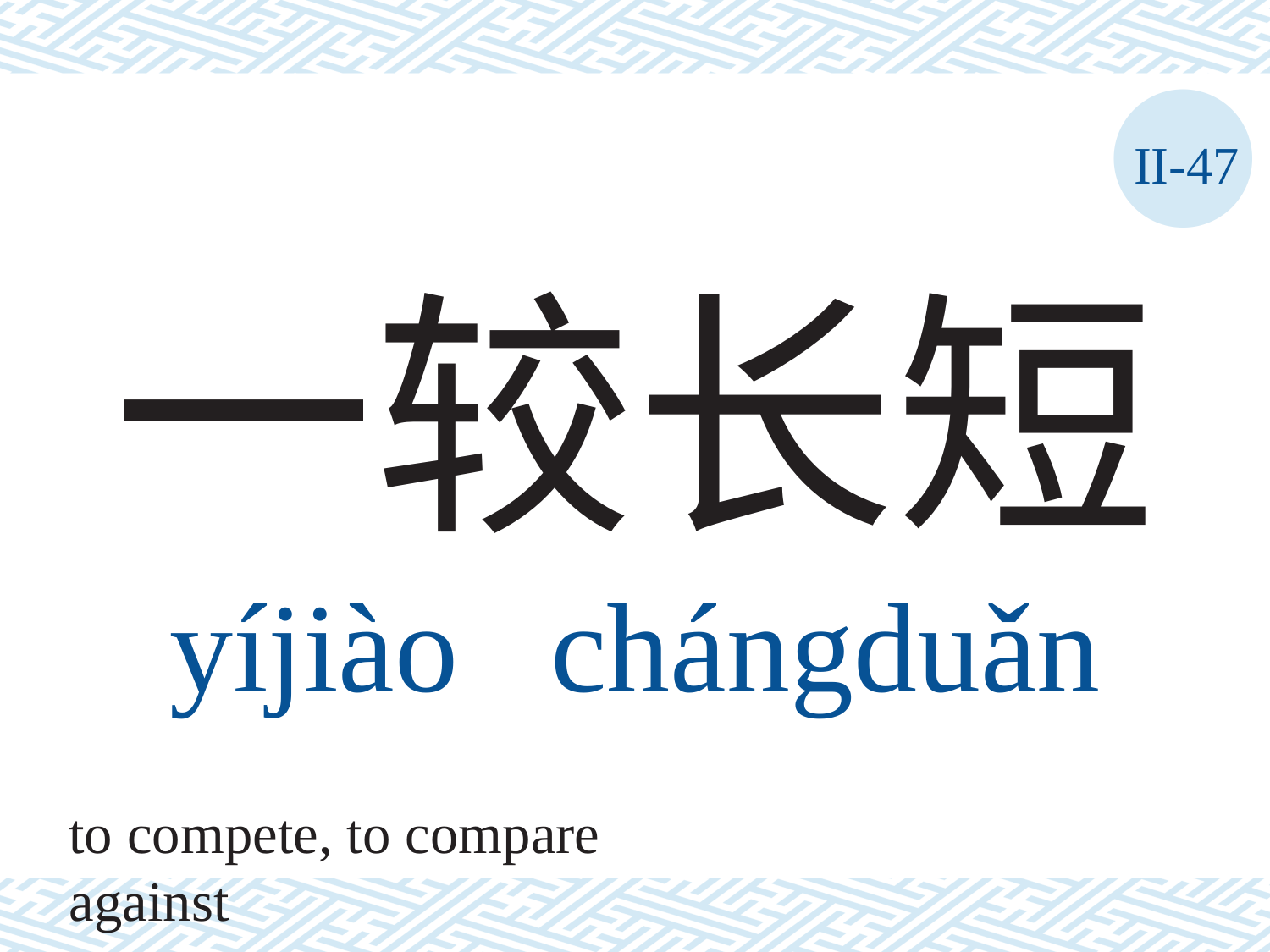

II-47
# 一较长短 yíjiào	chángduǎn
to compete, to compare against